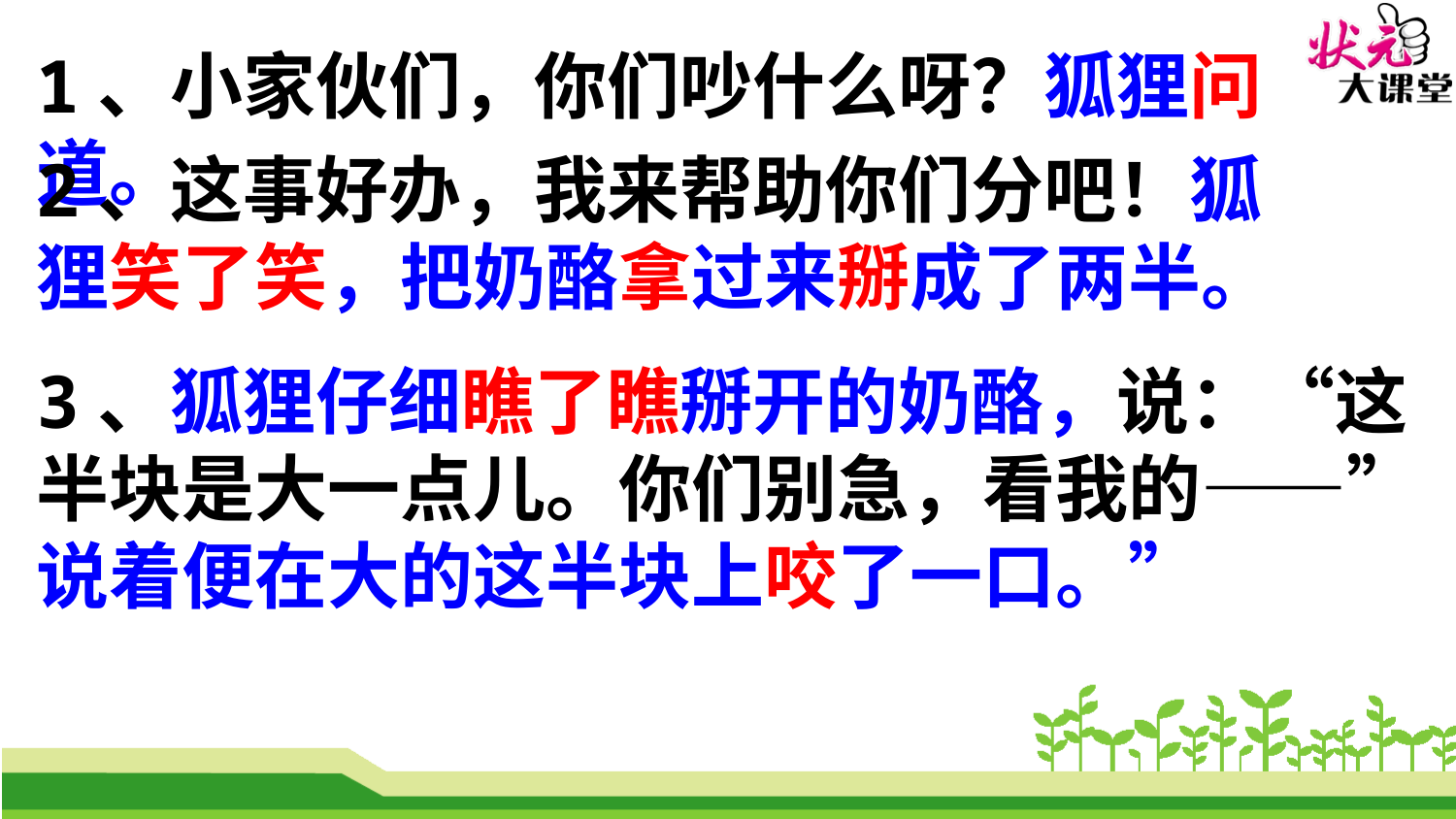

# 1、小家伙们，你们吵什么呀？狐狸问道。
2、这事好办，我来帮助你们分吧！狐狸笑了笑，把奶酪拿过来掰成了两半。
3、狐狸仔细瞧了瞧掰开的奶酪，说：“这半块是大一点儿。你们别急，看我的——”说着便在大的这半块上咬了一口。”